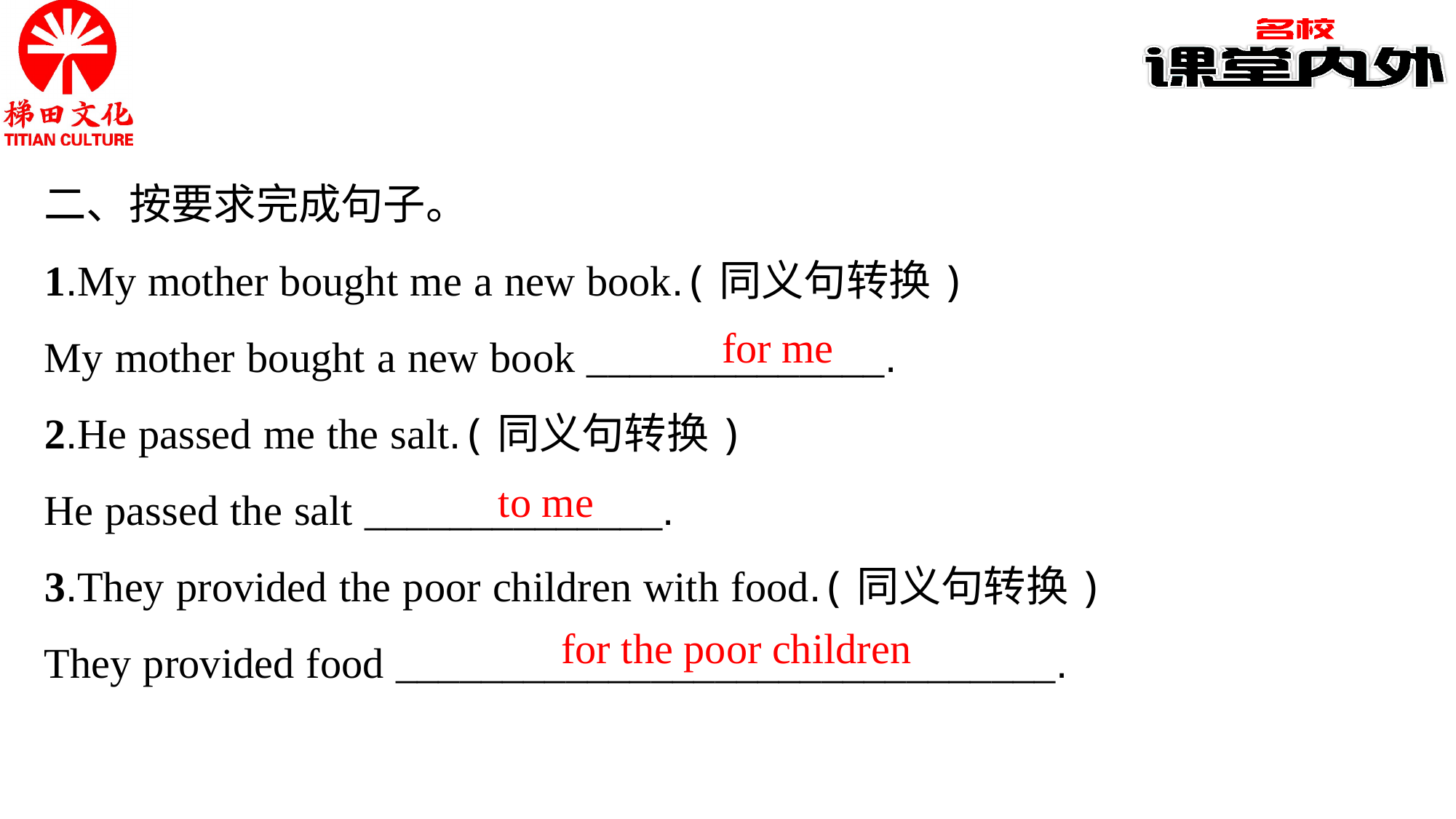

二、按要求完成句子。
1.My mother bought me a new book.(同义句转换)
My mother bought a new book ______________.
2.He passed me the salt.(同义句转换)
He passed the salt ______________.
3.They provided the poor children with food.(同义句转换)
They provided food _______________________________.
for me
to me
for the poor children